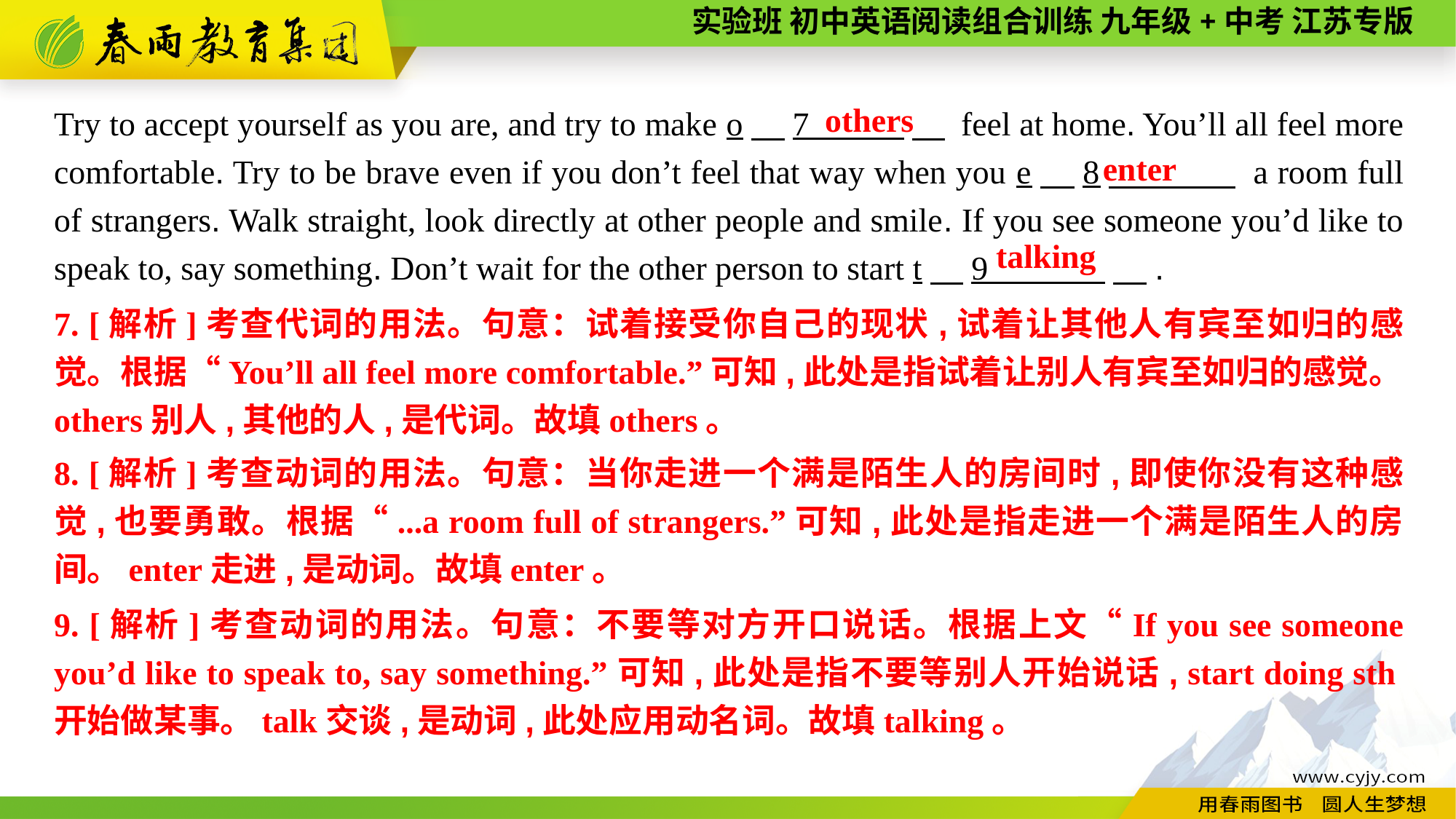

Try to accept yourself as you are, and try to make o　7           　 feel at home. You’ll all feel more comfortable. Try to be brave even if you don’t feel that way when you e　8　            a room full of strangers. Walk straight, look directly at other people and smile. If you see someone you’d like to speak to, say something. Don’t wait for the other person to start t　9              　.
others
enter
talking
7. [解析]考查代词的用法。句意：试着接受你自己的现状,试着让其他人有宾至如归的感觉。根据“You’ll all feel more comfortable.”可知,此处是指试着让别人有宾至如归的感觉。others别人,其他的人,是代词。故填others。
8. [解析]考查动词的用法。句意：当你走进一个满是陌生人的房间时,即使你没有这种感觉,也要勇敢。根据“...a room full of strangers.”可知,此处是指走进一个满是陌生人的房间。enter走进,是动词。故填enter。
9. [解析]考查动词的用法。句意：不要等对方开口说话。根据上文“If you see someone you’d like to speak to, say something.”可知,此处是指不要等别人开始说话, start doing sth开始做某事。talk交谈,是动词,此处应用动名词。故填talking。